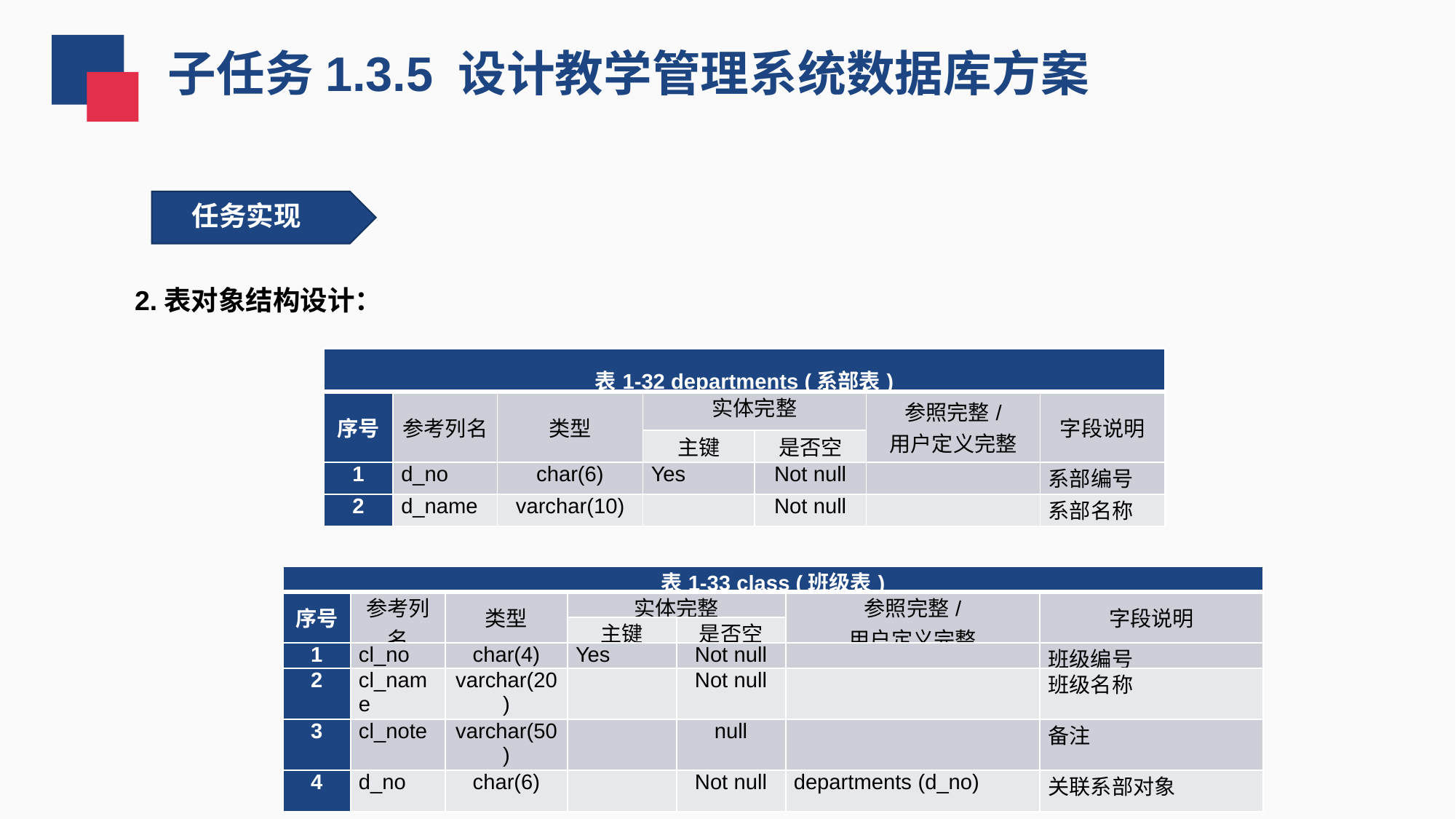

子任务1.3.5 设计教学管理系统数据库方案

任务实现
2.表对象结构设计：
| 表1-32 departments (系部表) |  |  |  |  |  |  |
| --- | --- | --- | --- | --- | --- | --- |
| 序号 | 参考列名 | 类型 | 实体完整 |  | 参照完整/ 用户定义完整 | 字段说明 |
|  |  |  | 主键 | 是否空 |  |  |
| 1 | d\_no | char(6) | Yes | Not null |  | 系部编号 |
| 2 | d\_name | varchar(10) |  | Not null |  | 系部名称 |
| 表1-33 class (班级表) |  |  |  |  |  |  |
| --- | --- | --- | --- | --- | --- | --- |
| 序号 | 参考列名 | 类型 | 实体完整 |  | 参照完整/ 用户定义完整 | 字段说明 |
|  |  |  | 主键 | 是否空 |  |  |
| 1 | cl\_no | char(4) | Yes | Not null |  | 班级编号 |
| 2 | cl\_name | varchar(20) |  | Not null |  | 班级名称 |
| 3 | cl\_note | varchar(50) |  | null |  | 备注 |
| 4 | d\_no | char(6) |  | Not null | departments (d\_no) | 关联系部对象 |